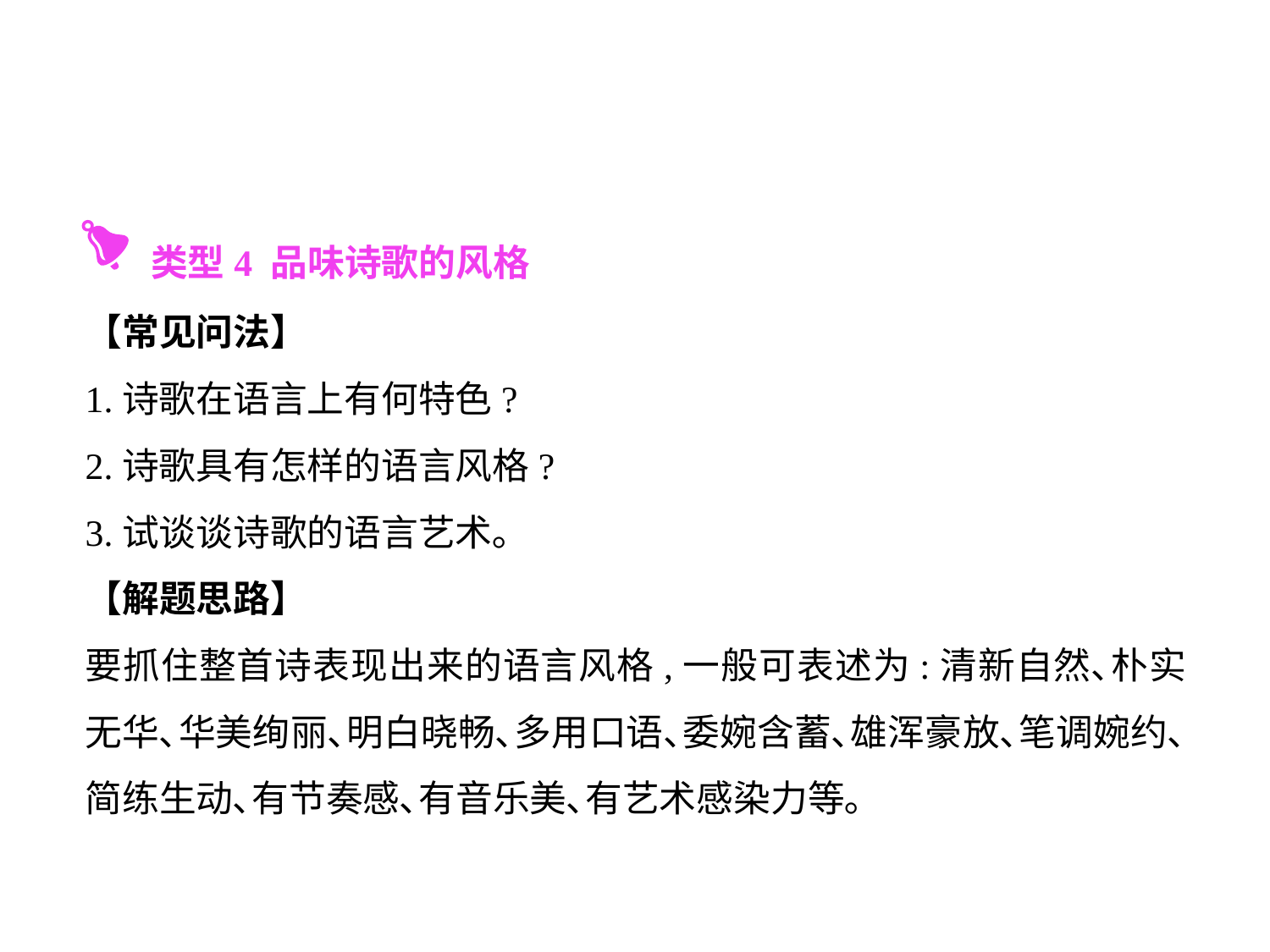

类型4 品味诗歌的风格

【常见问法】
1.诗歌在语言上有何特色?
2.诗歌具有怎样的语言风格?
3.试谈谈诗歌的语言艺术｡
【解题思路】
要抓住整首诗表现出来的语言风格,一般可表述为:清新自然､朴实无华､华美绚丽､明白晓畅､多用口语､委婉含蓄､雄浑豪放､笔调婉约､简练生动､有节奏感､有音乐美､有艺术感染力等｡